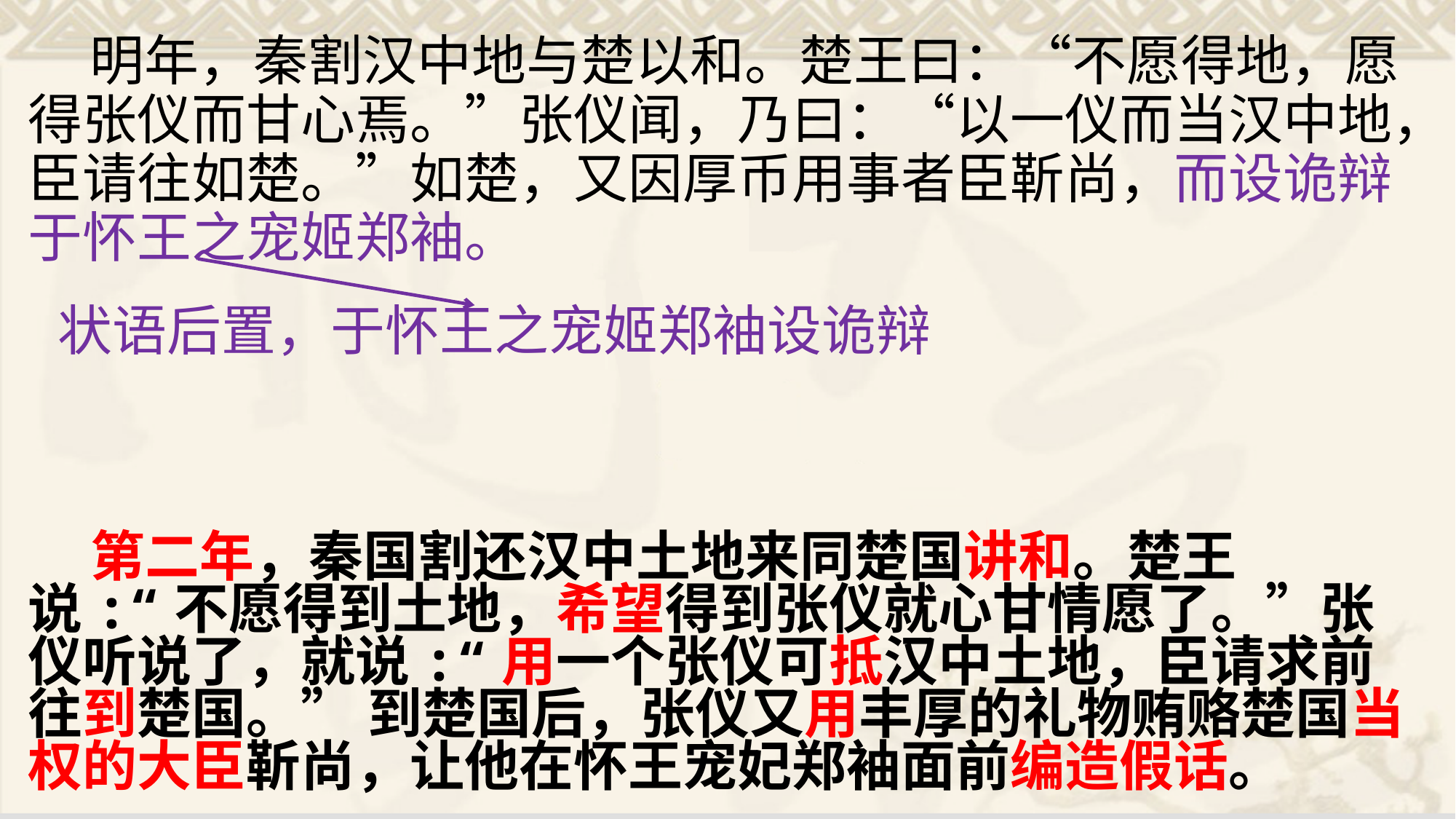

明年，秦割汉中地与楚以和。楚王曰：“不愿得地，愿得张仪而甘心焉。”张仪闻，乃曰：“以一仪而当汉中地，臣请往如楚。”如楚，又因厚币用事者臣靳尚，而设诡辩于怀王之宠姬郑袖。

状语后置，于怀王之宠姬郑袖设诡辩
    第二年，秦国割还汉中土地来同楚国讲和。楚王说:“不愿得到土地，希望得到张仪就心甘情愿了。”张仪听说了，就说:“用一个张仪可抵汉中土地，臣请求前往到楚国。” 到楚国后，张仪又用丰厚的礼物贿赂楚国当权的大臣靳尚，让他在怀王宠妃郑袖面前编造假话。